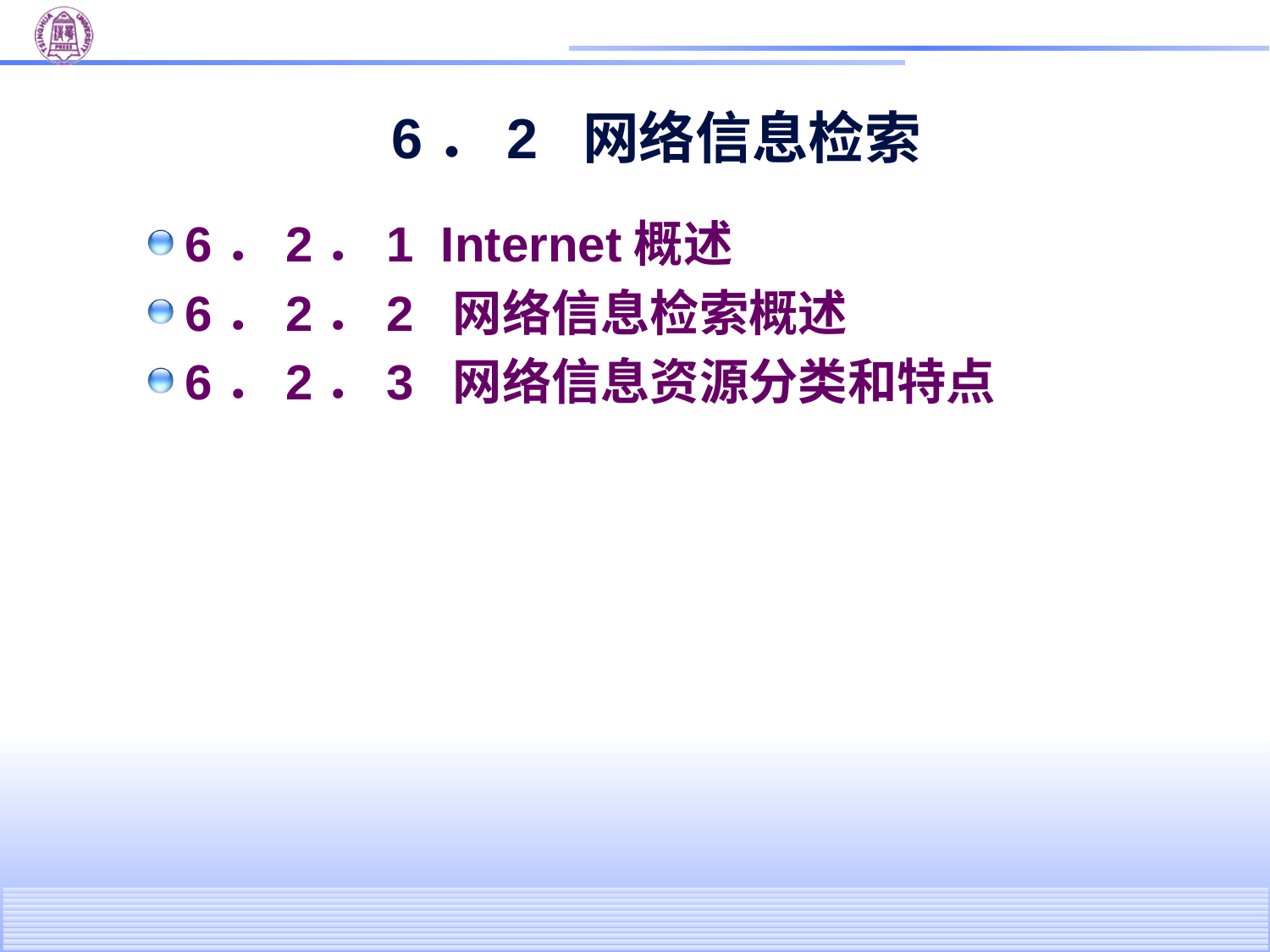

# 6．2  网络信息检索
6．2．1  Internet概述
6．2．2  网络信息检索概述
6．2．3  网络信息资源分类和特点